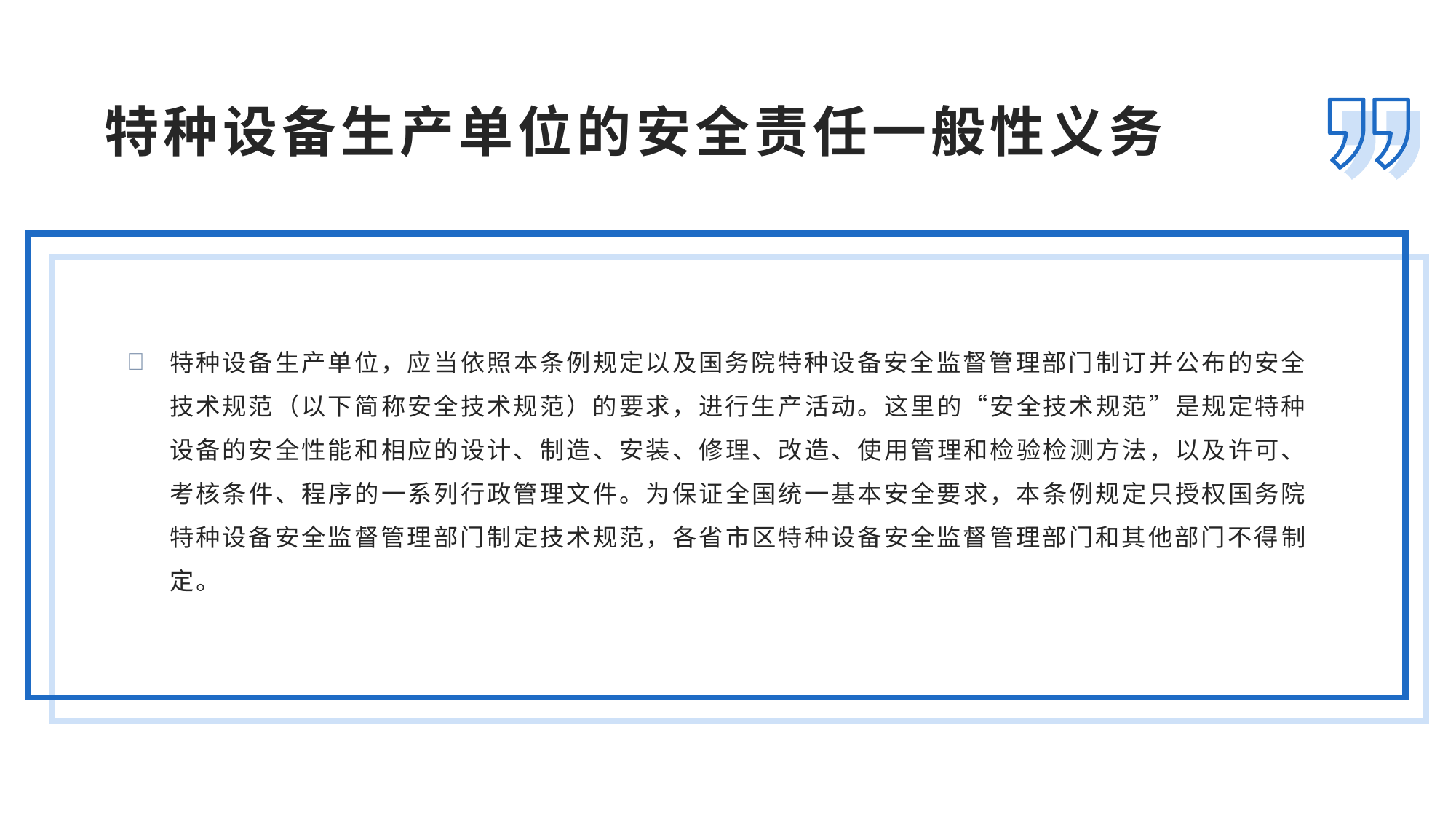

特种设备生产单位的安全责任一般性义务

特种设备生产单位，应当依照本条例规定以及国务院特种设备安全监督管理部门制订并公布的安全技术规范（以下简称安全技术规范）的要求，进行生产活动。这里的“安全技术规范”是规定特种设备的安全性能和相应的设计、制造、安装、修理、改造、使用管理和检验检测方法，以及许可、考核条件、程序的一系列行政管理文件。为保证全国统一基本安全要求，本条例规定只授权国务院特种设备安全监督管理部门制定技术规范，各省市区特种设备安全监督管理部门和其他部门不得制定。